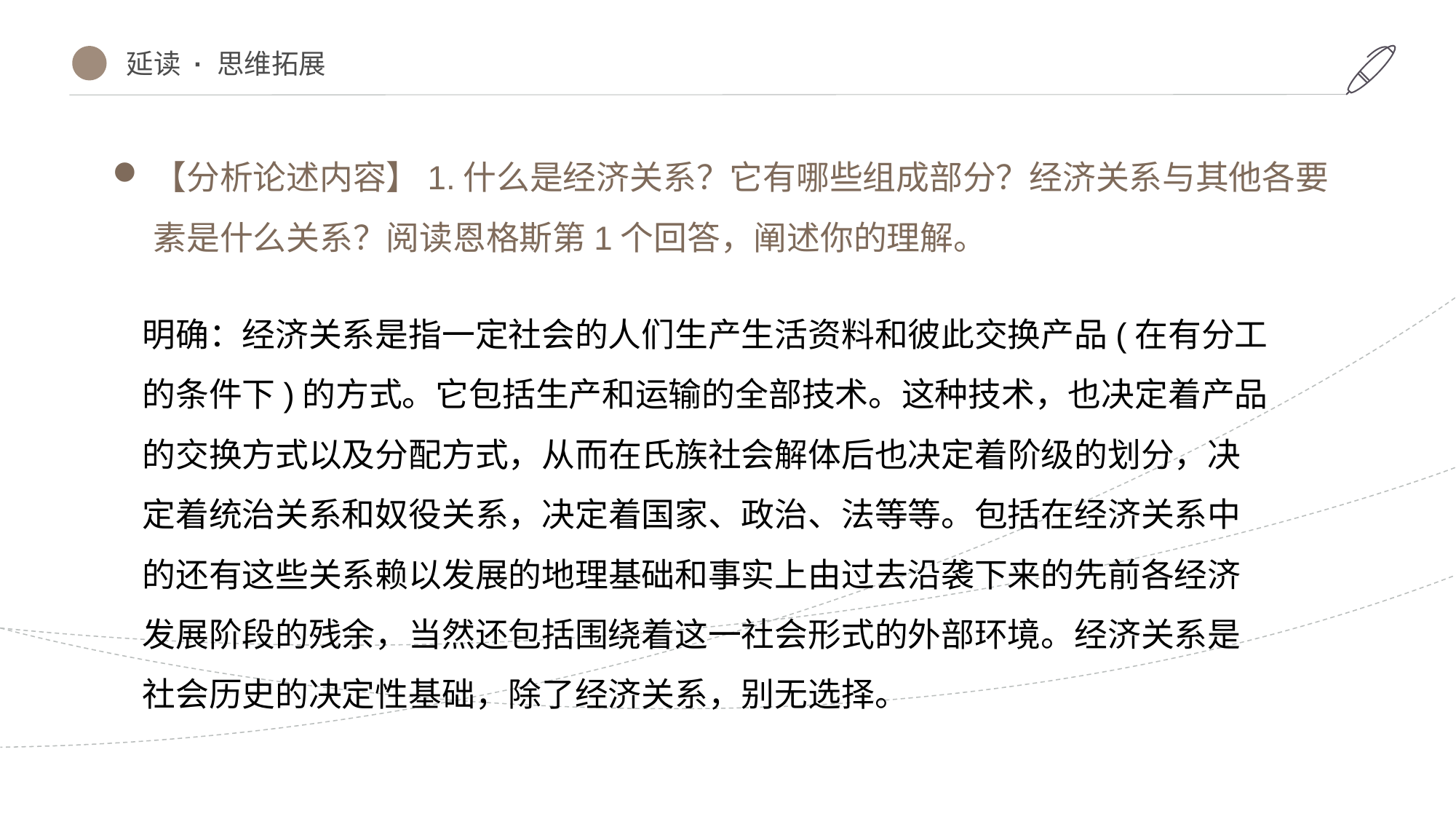

延读 · 思维拓展

【分析论述内容】1.什么是经济关系？它有哪些组成部分？经济关系与其他各要素是什么关系？阅读恩格斯第1个回答，阐述你的理解。
明确：经济关系是指一定社会的人们生产生活资料和彼此交换产品(在有分工的条件下)的方式。它包括生产和运输的全部技术。这种技术，也决定着产品的交换方式以及分配方式，从而在氏族社会解体后也决定着阶级的划分，决定着统治关系和奴役关系，决定着国家、政治、法等等。包括在经济关系中的还有这些关系赖以发展的地理基础和事实上由过去沿袭下来的先前各经济发展阶段的残余，当然还包括围绕着这一社会形式的外部环境。经济关系是社会历史的决定性基础，除了经济关系，别无选择。